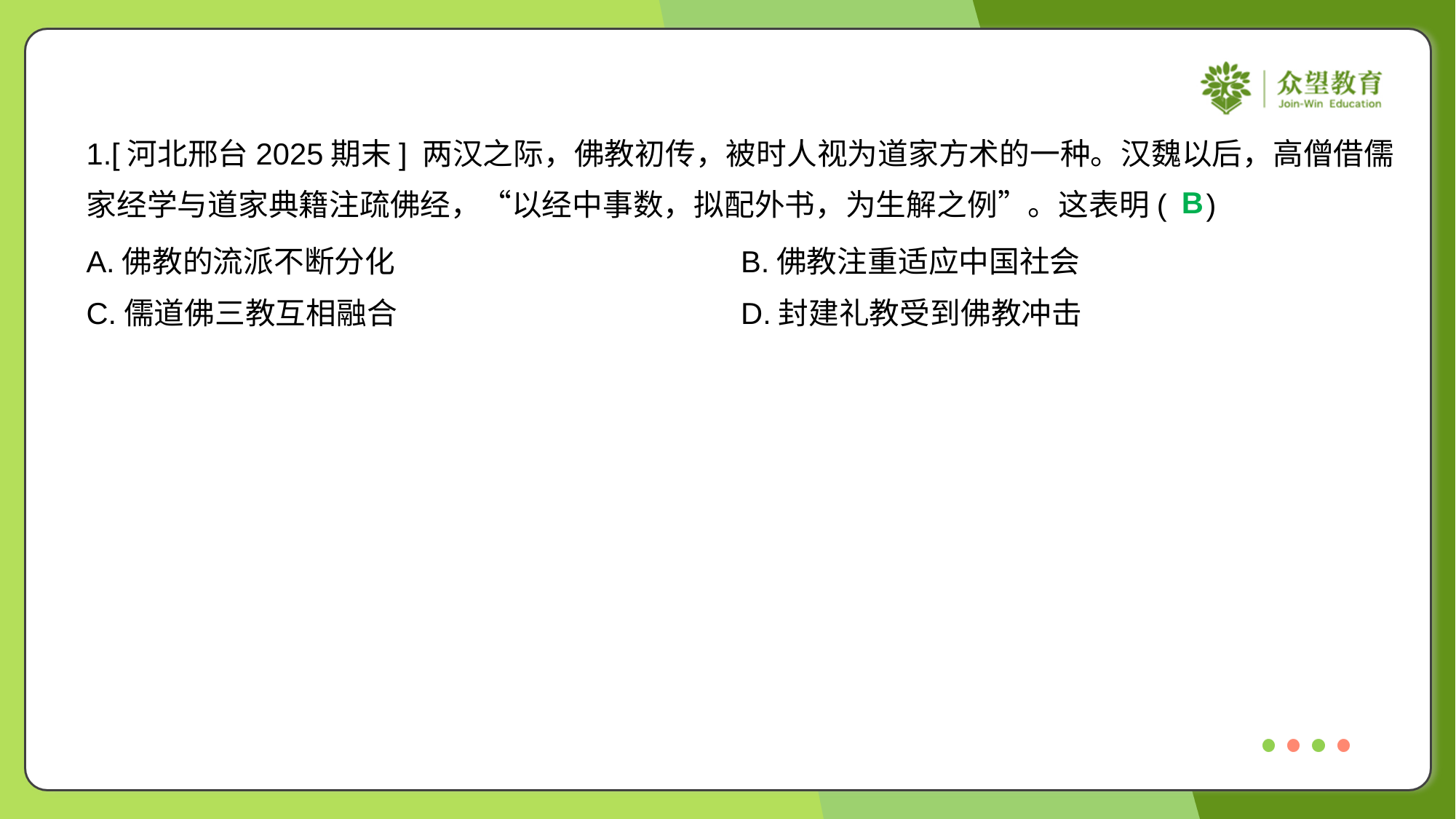

1.[河北邢台2025期末] 两汉之际，佛教初传，被时人视为道家方术的一种。汉魏以后，高僧借儒
家经学与道家典籍注疏佛经，“以经中事数，拟配外书，为生解之例”。这表明(     )
B
A.佛教的流派不断分化	B.佛教注重适应中国社会
C.儒道佛三教互相融合	D.封建礼教受到佛教冲击